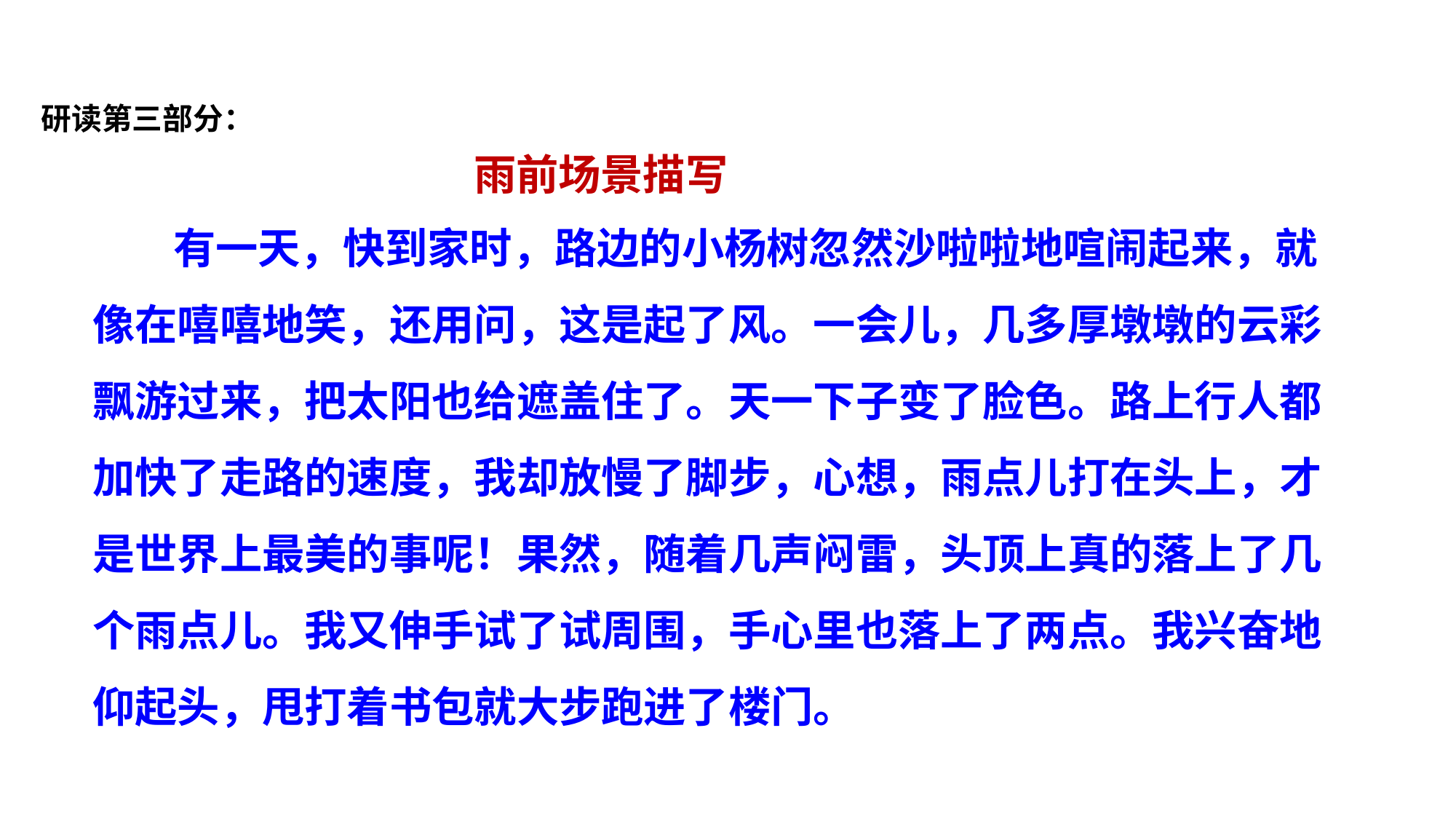

研读第三部分：
雨前场景描写
    有一天，快到家时，路边的小杨树忽然沙啦啦地喧闹起来，就像在嘻嘻地笑，还用问，这是起了风。一会儿，几多厚墩墩的云彩飘游过来，把太阳也给遮盖住了。天一下子变了脸色。路上行人都加快了走路的速度，我却放慢了脚步，心想，雨点儿打在头上，才是世界上最美的事呢！果然，随着几声闷雷，头顶上真的落上了几个雨点儿。我又伸手试了试周围，手心里也落上了两点。我兴奋地仰起头，甩打着书包就大步跑进了楼门。